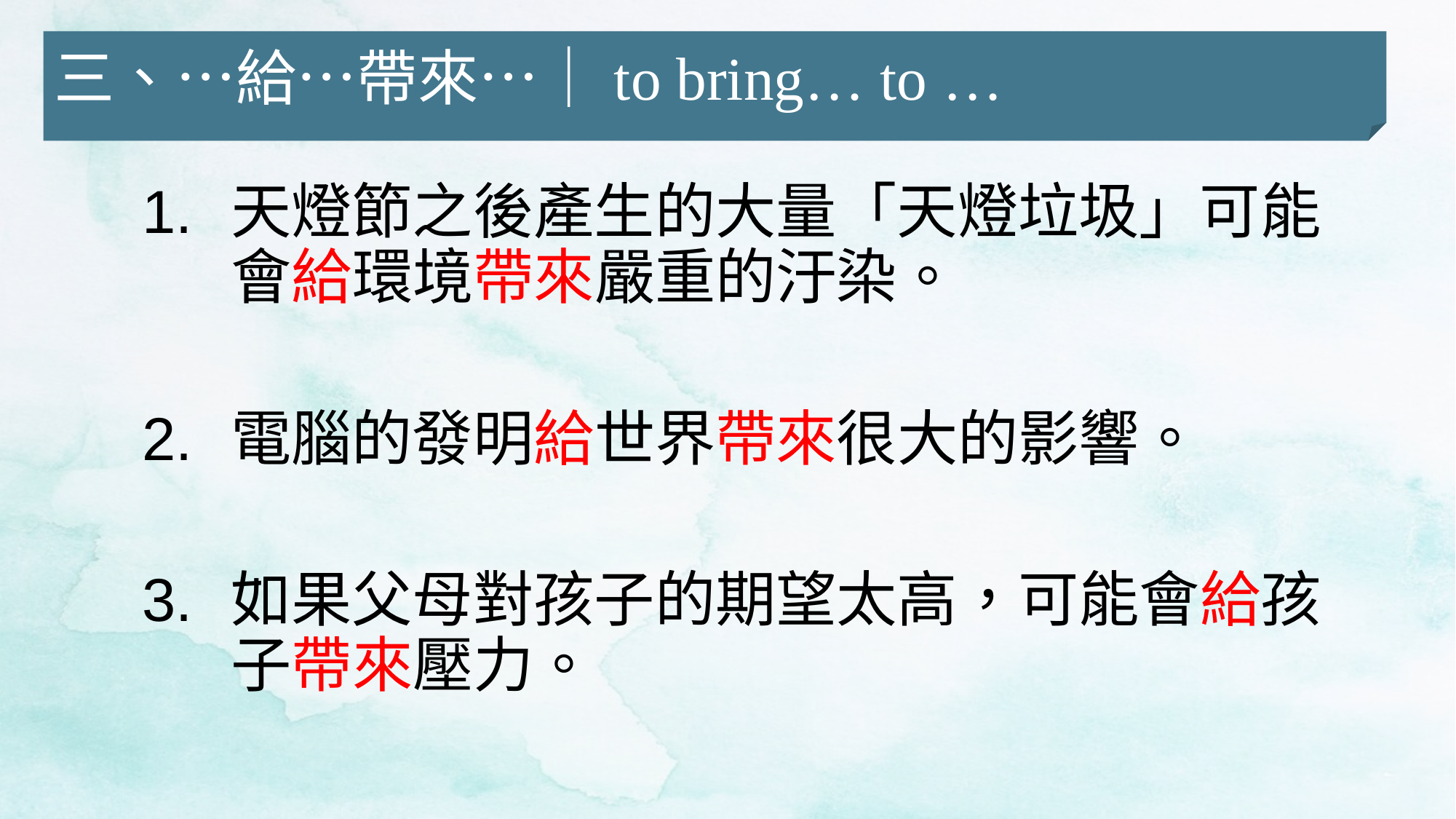

三、…給…帶來…｜to bring… to …
天燈節之後產生的大量「天燈垃圾」可能會給環境帶來嚴重的汙染。

電腦的發明給世界帶來很大的影響。

如果父母對孩子的期望太高，可能會給孩子帶來壓力。